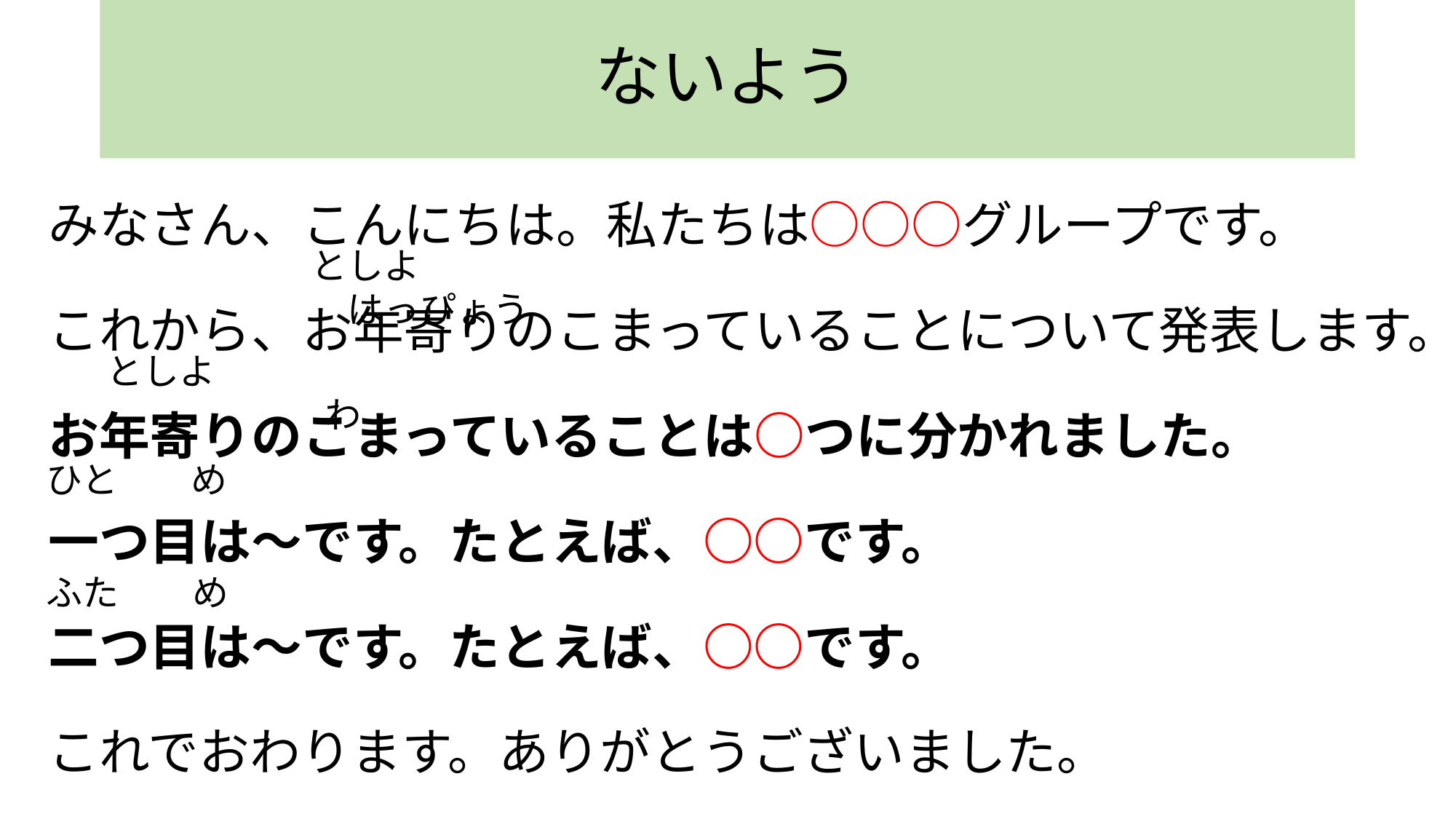

# ないよう
みなさん、こんにちは。私たちは○○○グループです。
これから、お年寄りのこまっていることについて発表します。
お年寄りのこまっていることは○つに分かれました。
一つ目は～です。たとえば、○○です。
二つ目は～です。たとえば、○○です。
これでおわります。ありがとうございました。
としよ　　　　　　　　　　　　　　　　　　　　　　　　はっぴょう
としよ　　　　　　　　　　　　　　　　　　　　　　　　　　　　　わ
ひと　　め
ふた　　め